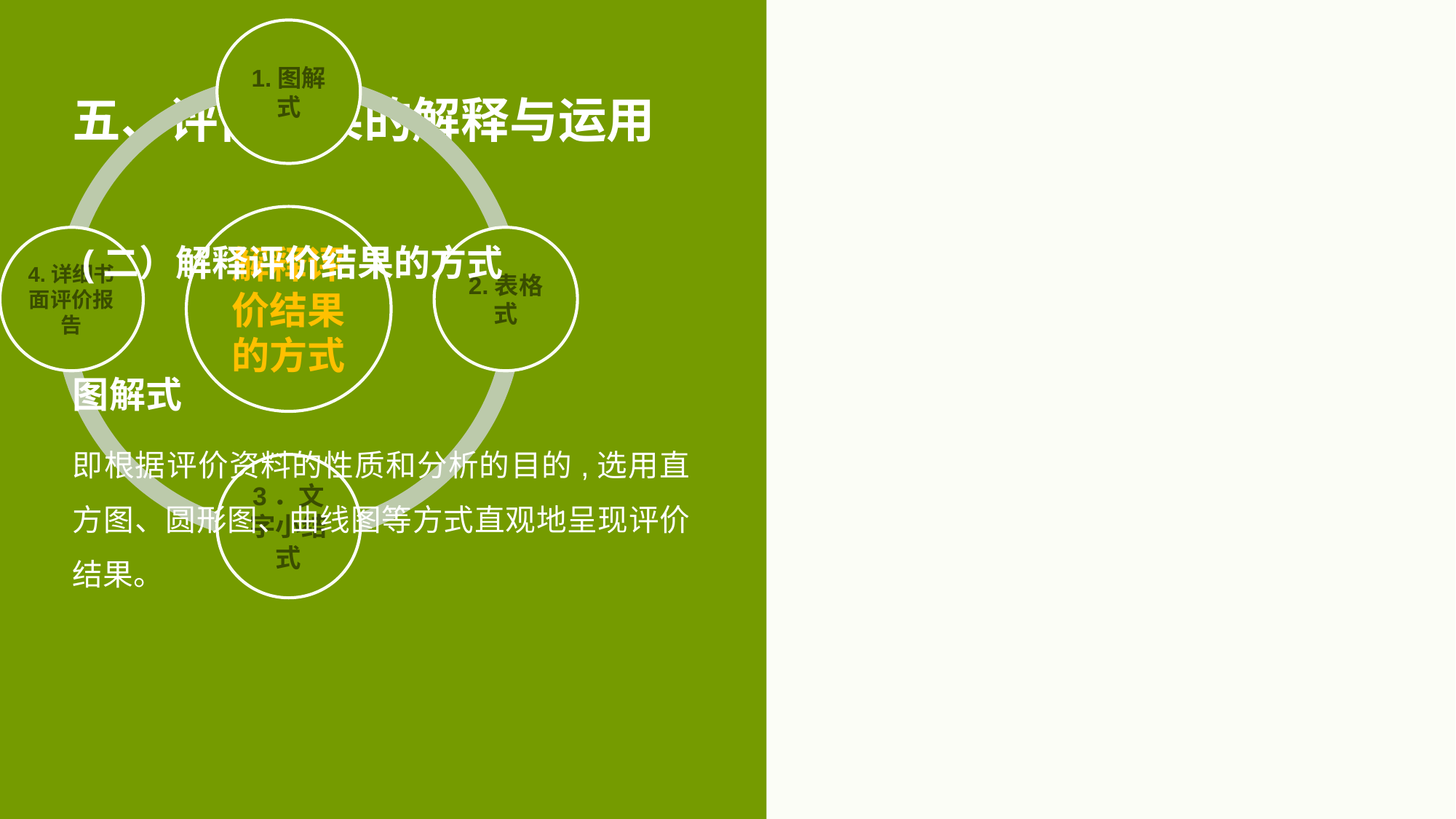

五、评价结果的解释与运用
解释评价结果的方式
1.图解式
2.表格式
3．文字小结式
4.详细书面评价报告

(二）解释评价结果的方式
图解式
即根据评价资料的性质和分析的目的,选用直方图、圆形图、曲线图等方式直观地呈现评价结果。